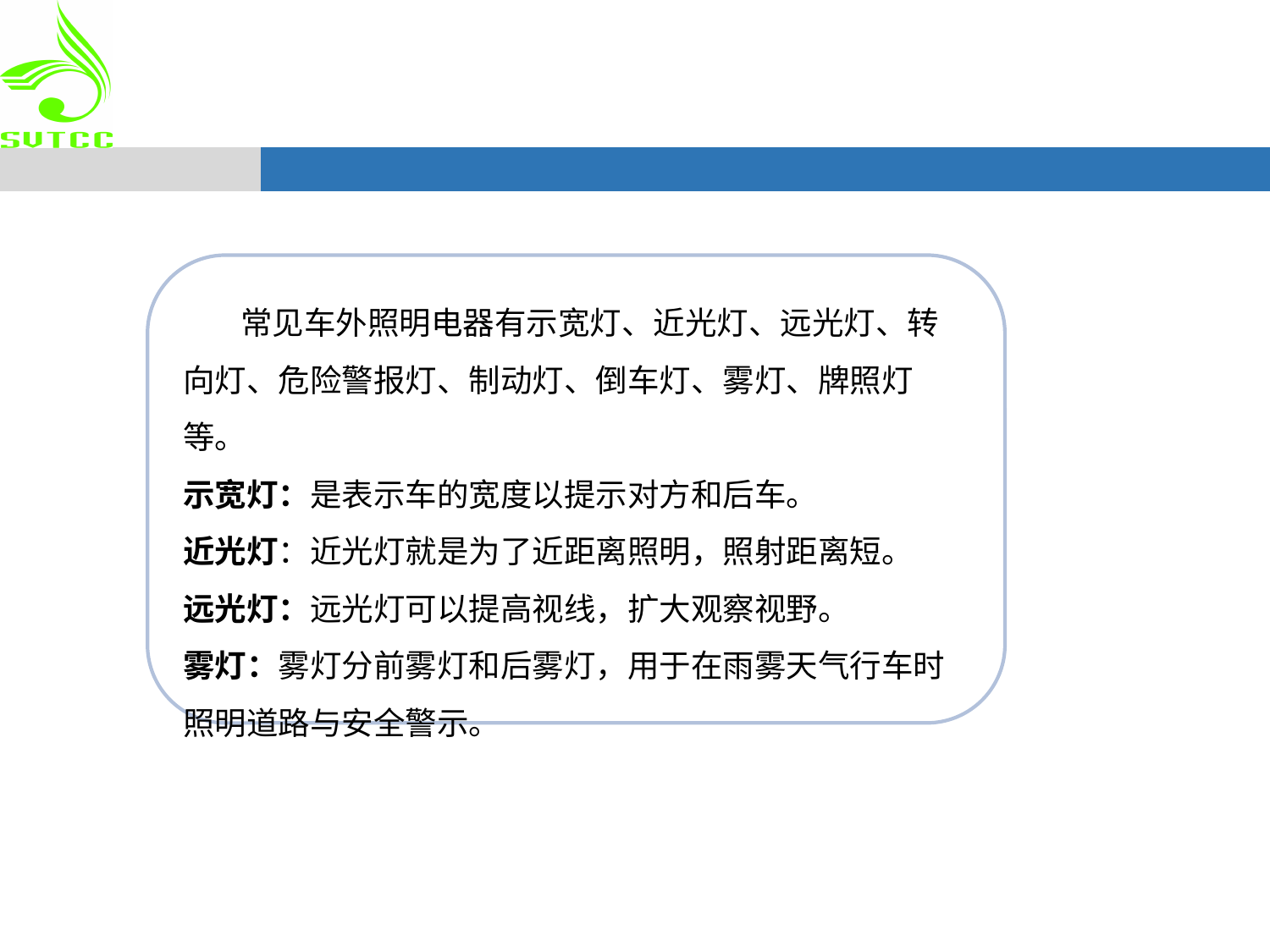

常见车外照明电器有示宽灯、近光灯、远光灯、转向灯、危险警报灯、制动灯、倒车灯、雾灯、牌照灯等。
示宽灯：是表示车的宽度以提示对方和后车。
近光灯：近光灯就是为了近距离照明，照射距离短。
远光灯：远光灯可以提高视线，扩大观察视野。
雾灯：雾灯分前雾灯和后雾灯，用于在雨雾天气行车时照明道路与安全警示。